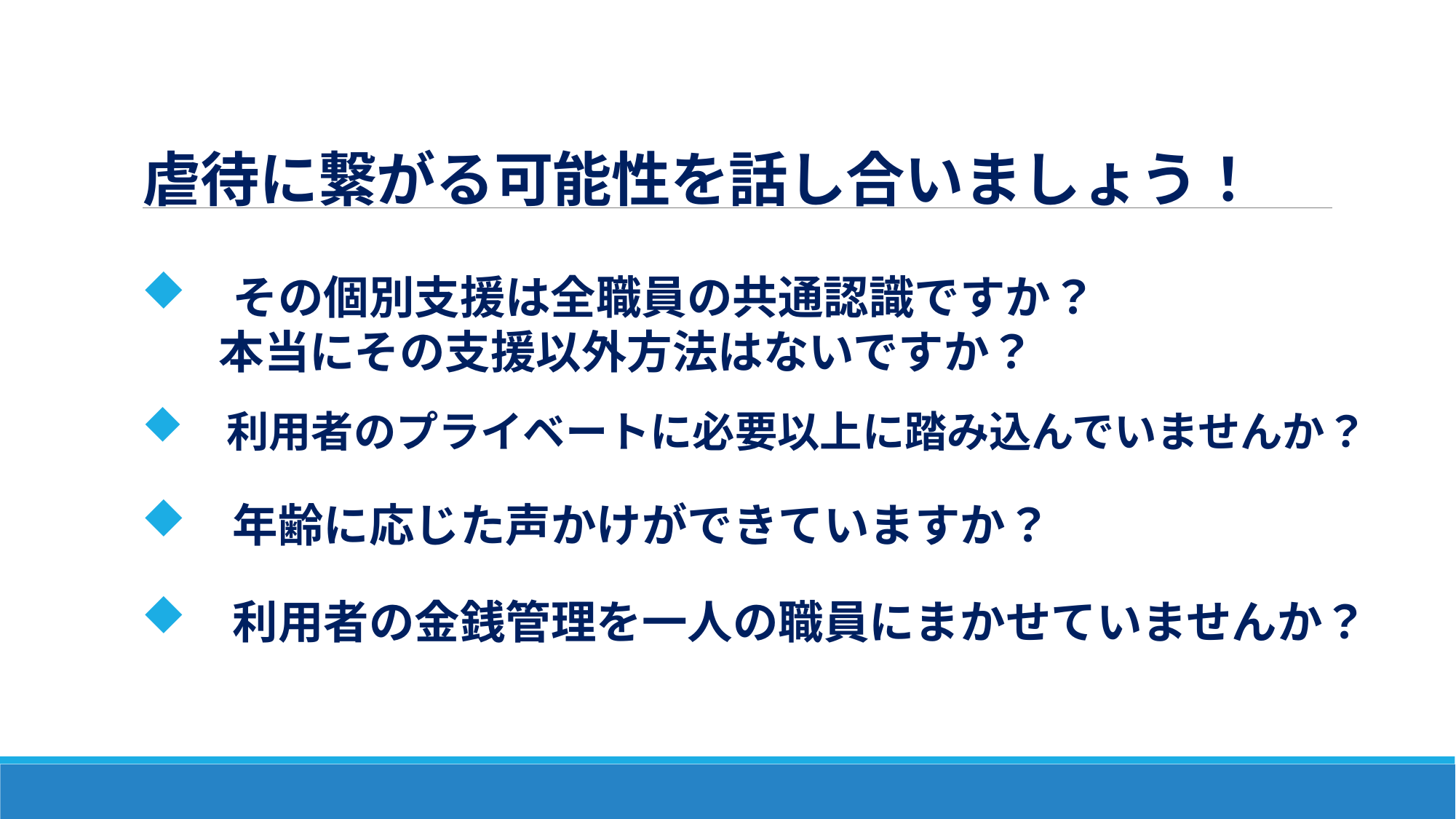

# 虐待に繋がる可能性を話し合いましょう！
　その個別支援は全職員の共通認識ですか？
  　本当にその支援以外方法はないですか？

　利用者のプライベートに必要以上に踏み込んでいませんか？
　年齢に応じた声かけができていますか？
　利用者の金銭管理を一人の職員にまかせていませんか？